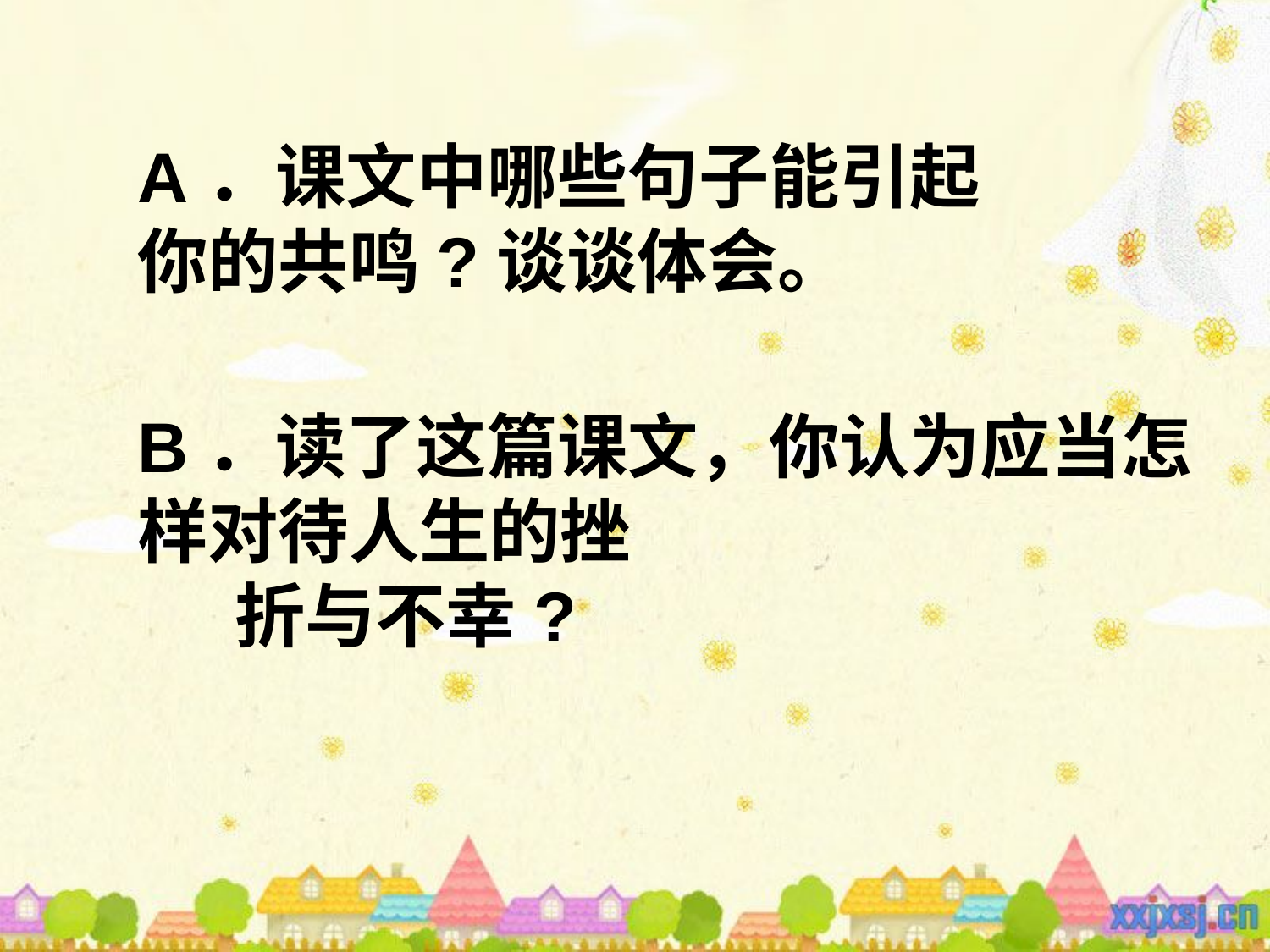

# 经验反馈
A．课文中哪些句子能引起你的共鸣?谈谈体会。
B．读了这篇课文，你认为应当怎样对待人生的挫
     折与不幸?